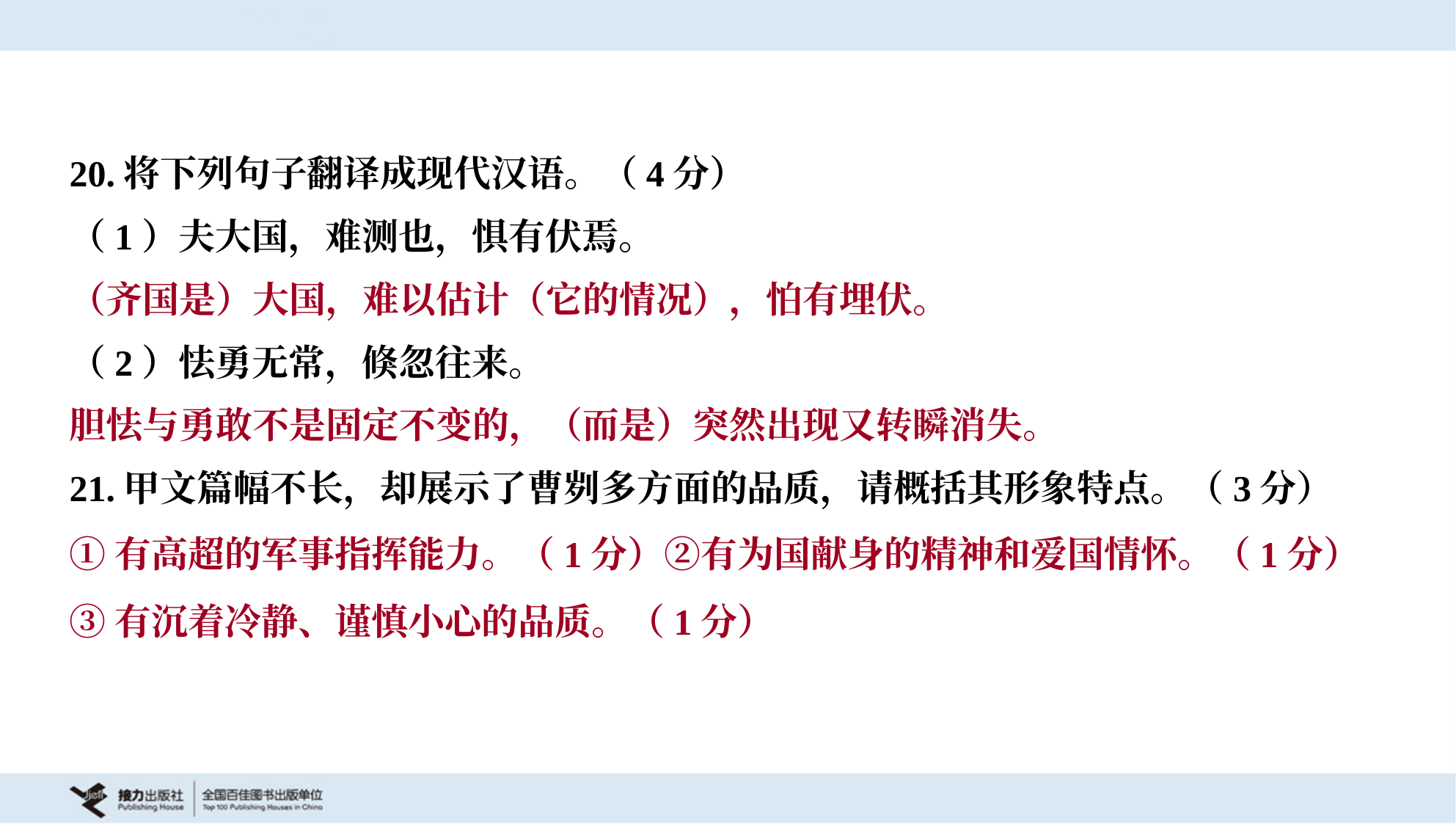

20.将下列句子翻译成现代汉语。（4分）
（1）夫大国，难测也，惧有伏焉。
（齐国是）大国，难以估计（它的情况），怕有埋伏。
（2）怯勇无常，倏忽往来。
胆怯与勇敢不是固定不变的，（而是）突然出现又转瞬消失。
21.甲文篇幅不长，却展示了曹刿多方面的品质，请概括其形象特点。（3分）
①有高超的军事指挥能力。（1分）②有为国献身的精神和爱国情怀。（1分）
③有沉着冷静、谨慎小心的品质。（1分）